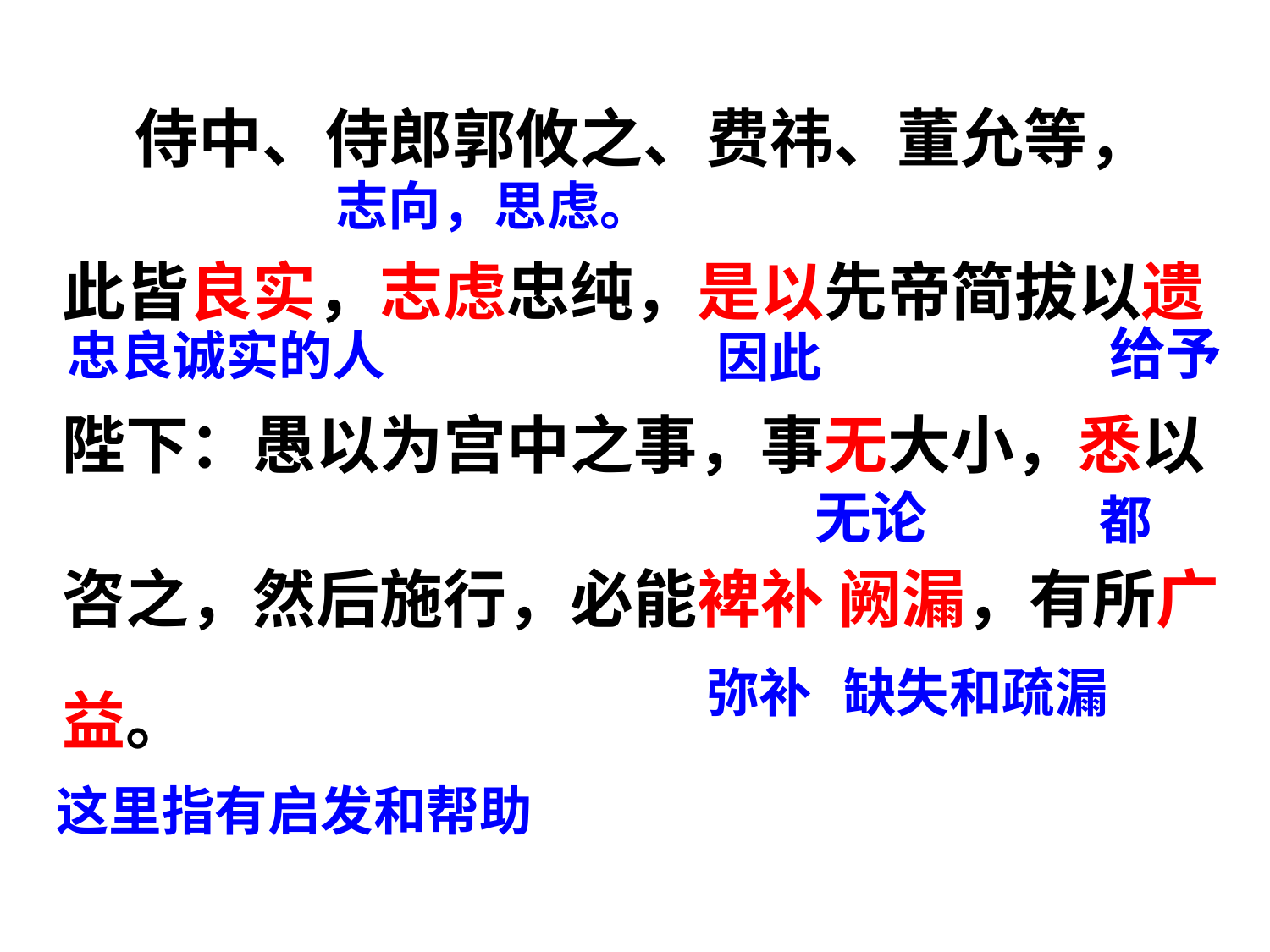

侍中、侍郎郭攸之、费祎、董允等，
此皆良实，志虑忠纯，是以先帝简拔以遗
陛下：愚以为宫中之事，事无大小，悉以
咨之，然后施行，必能裨补 阙漏，有所广益。

志向，思虑。
给予
忠良诚实的人
因此

无论
都
弥补
缺失和疏漏
这里指有启发和帮助